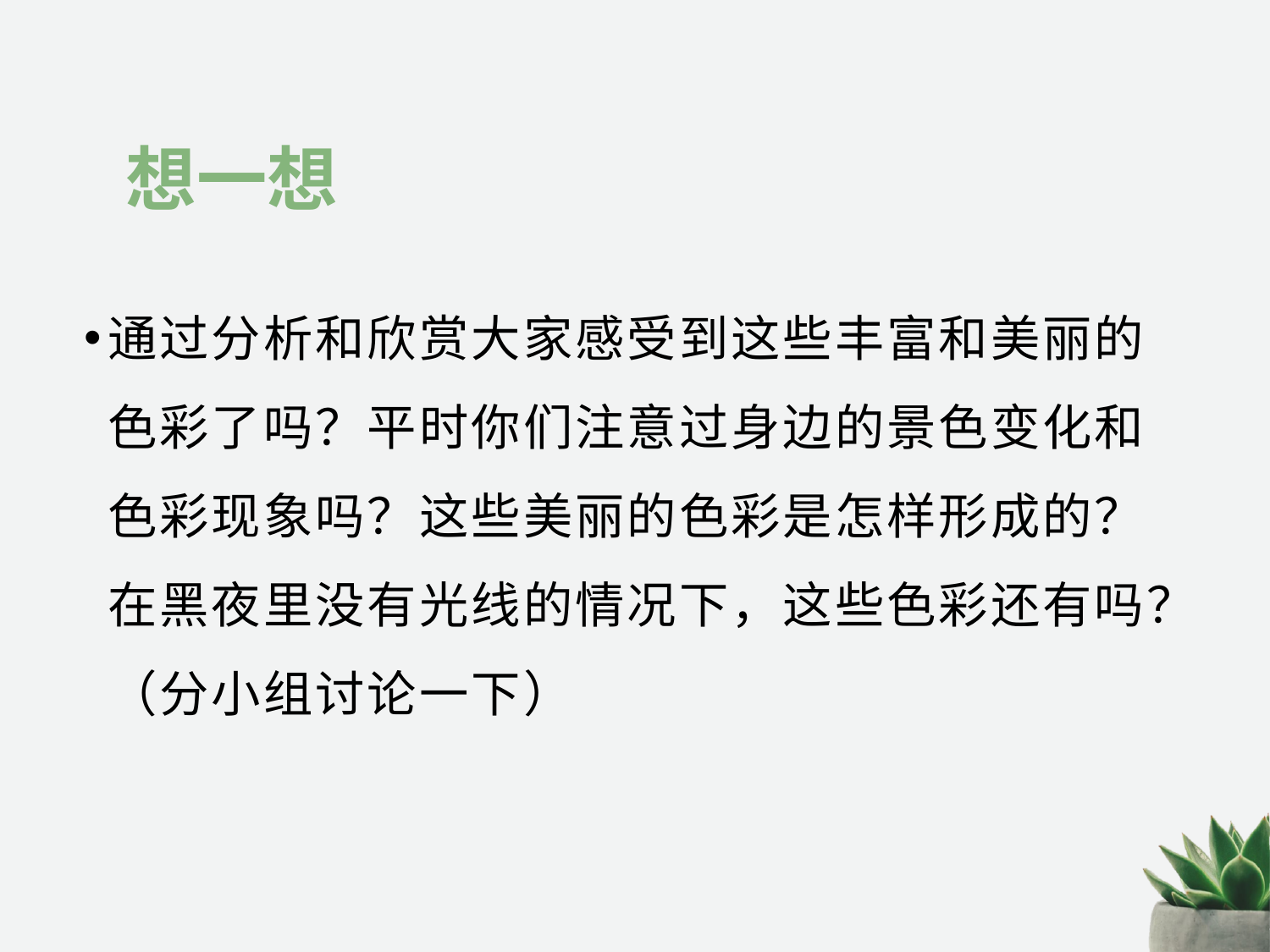

想一想
通过分析和欣赏大家感受到这些丰富和美丽的色彩了吗？平时你们注意过身边的景色变化和色彩现象吗？这些美丽的色彩是怎样形成的？在黑夜里没有光线的情况下，这些色彩还有吗？（分小组讨论一下）